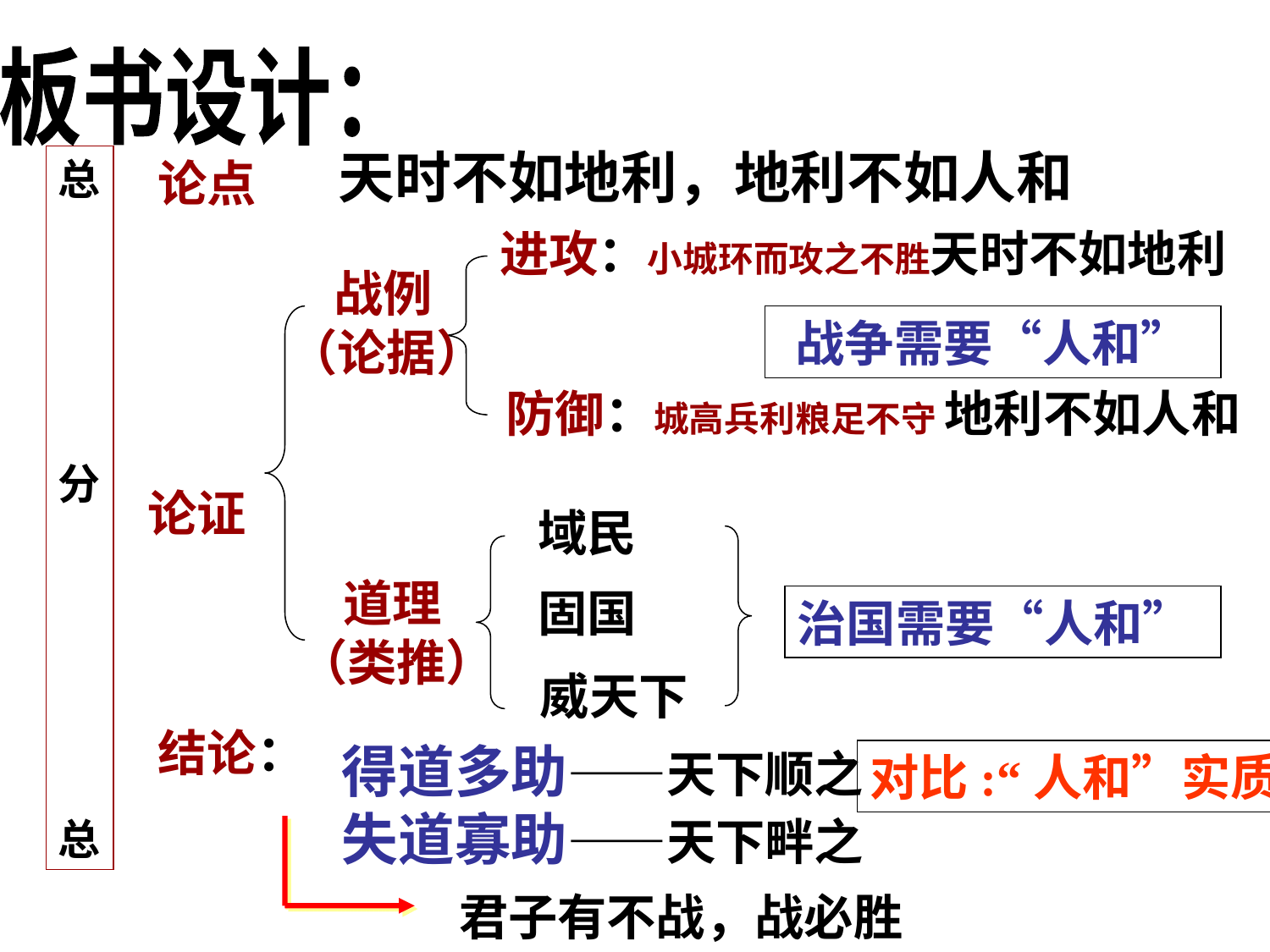

板书设计：
天时不如地利，地利不如人和
总

分

总
论点
进攻：小城环而攻之不胜天时不如地利
   战例
（论据）

战争需要“人和”
防御：城高兵利粮足不守 地利不如人和
论证
域民

   道理
（类推）
固国
治国需要“人和”
威天下
结论：
得道多助——天下顺之
失道寡助——天下畔之
对比:“人和”实质

君子有不战，战必胜